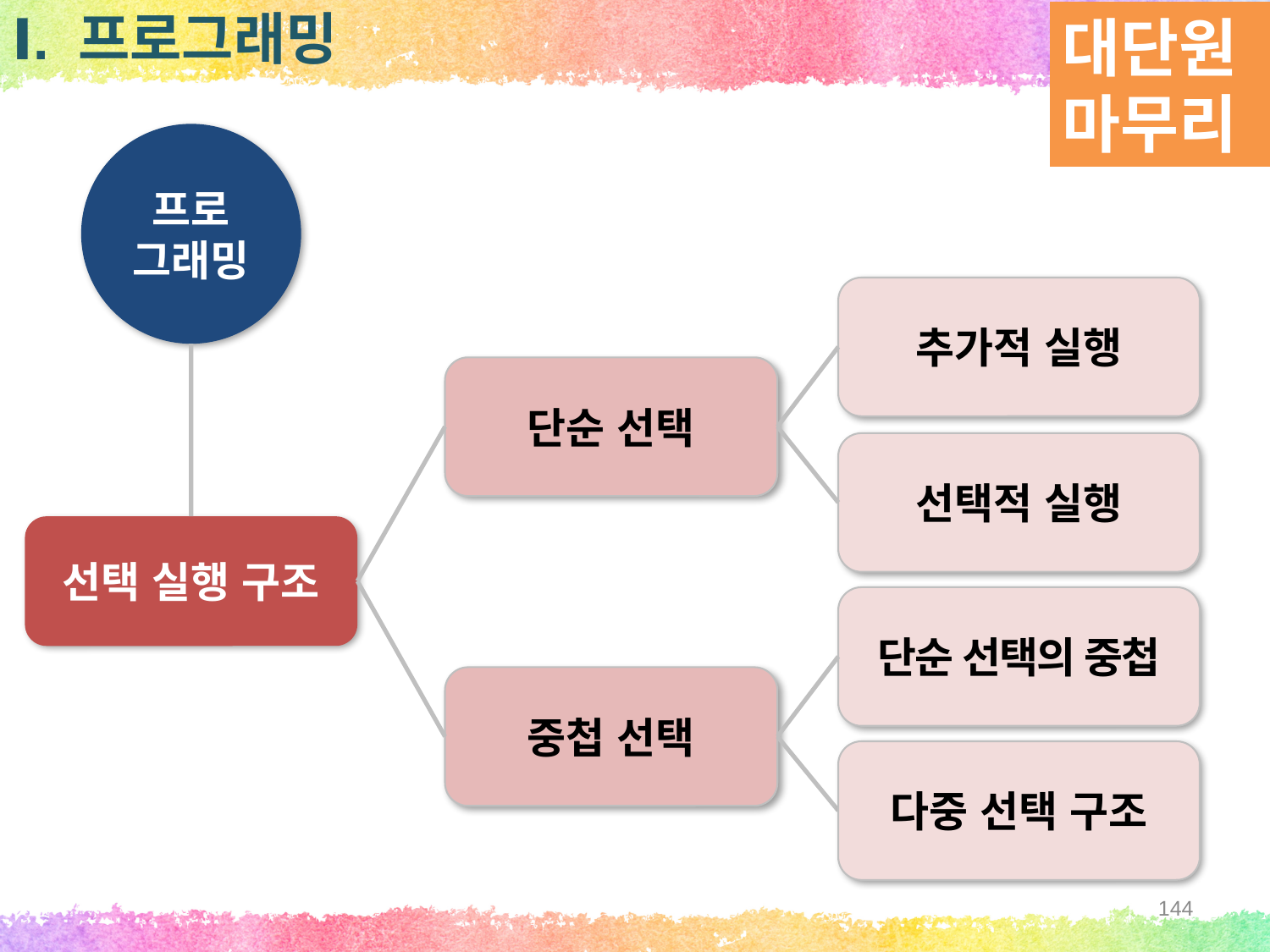

대단원 마무리
Ⅰ. 프로그래밍
프로
그래밍
추가적 실행
단순 선택
선택적 실행
선택 실행 구조
단순 선택의 중첩
중첩 선택
다중 선택 구조
144